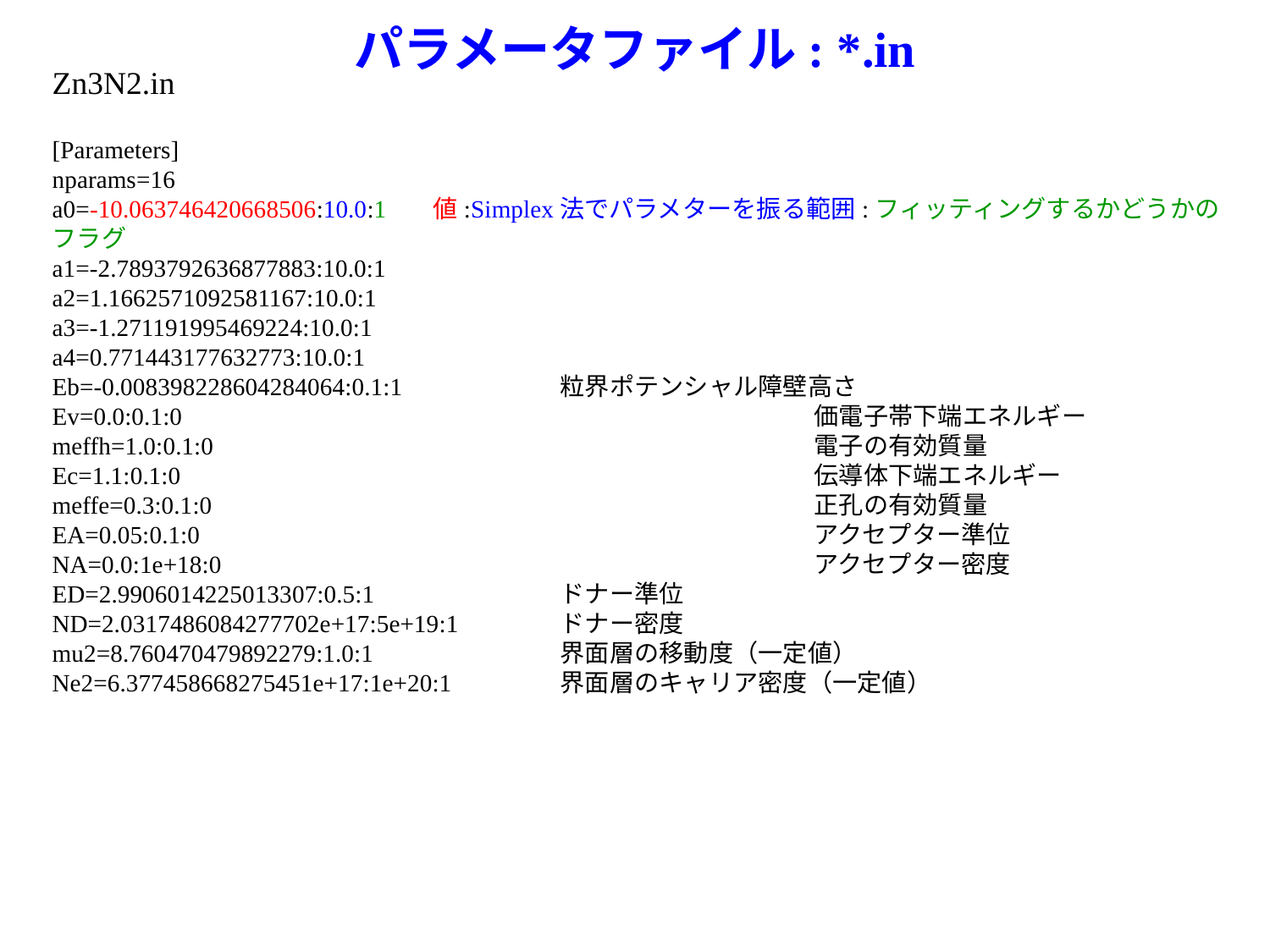

# パラメータファイル: *.in
Zn3N2.in

[Parameters]
nparams=16
a0=-10.063746420668506:10.0:1	値:Simplex法でパラメターを振る範囲:フィッティングするかどうかのフラグ
a1=-2.7893792636877883:10.0:1
a2=1.1662571092581167:10.0:1
a3=-1.271191995469224:10.0:1
a4=0.771443177632773:10.0:1
Eb=-0.008398228604284064:0.1:1		粒界ポテンシャル障壁高さ
Ev=0.0:0.1:0					価電子帯下端エネルギー
meffh=1.0:0.1:0					電子の有効質量
Ec=1.1:0.1:0					伝導体下端エネルギー
meffe=0.3:0.1:0					正孔の有効質量
EA=0.05:0.1:0					アクセプター準位
NA=0.0:1e+18:0					アクセプター密度
ED=2.9906014225013307:0.5:1		ドナー準位
ND=2.0317486084277702e+17:5e+19:1	ドナー密度
mu2=8.760470479892279:1.0:1		界面層の移動度（一定値）
Ne2=6.377458668275451e+17:1e+20:1	界面層のキャリア密度（一定値）